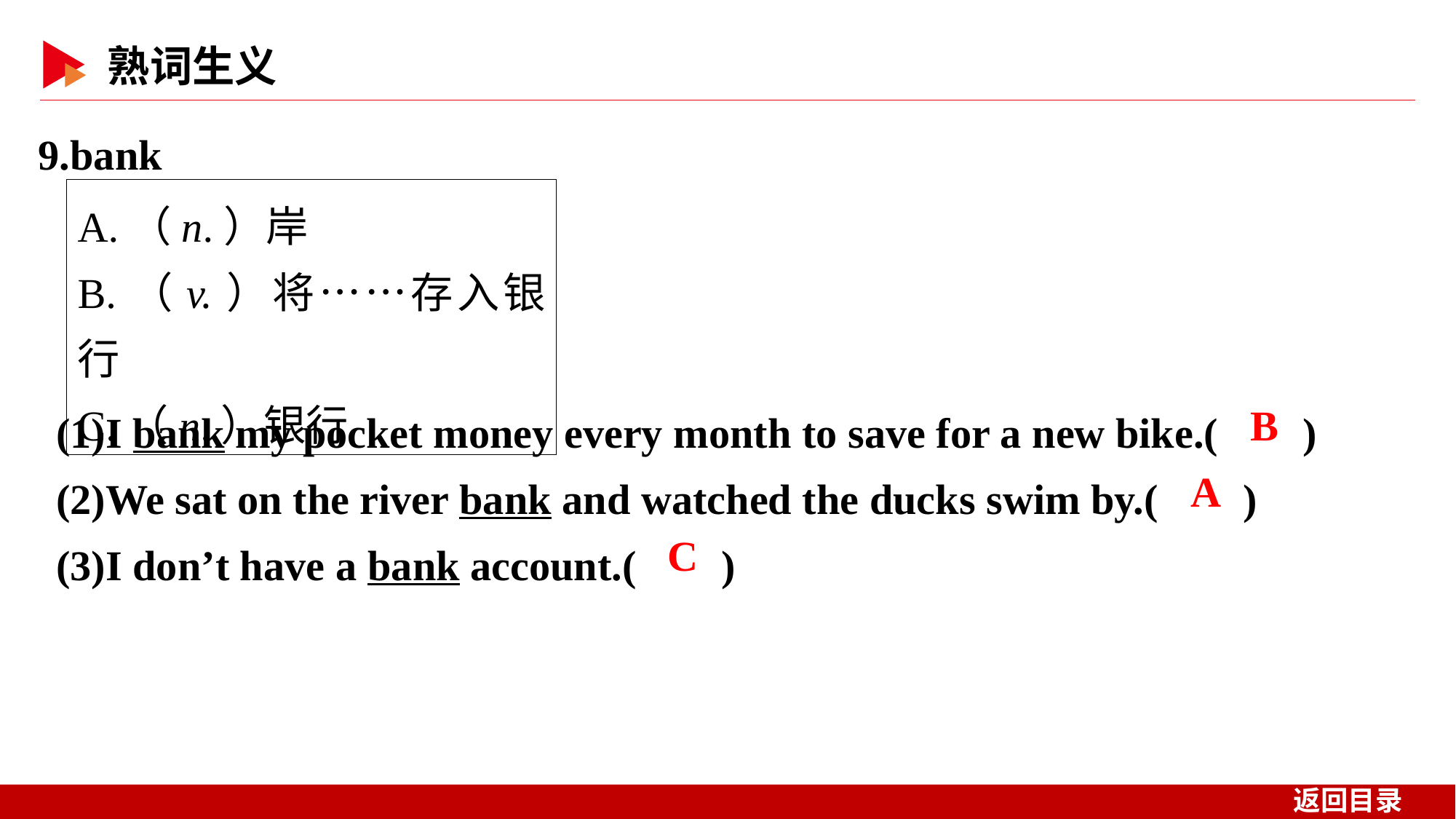

9.bank
A.（n.）岸
B.（v.）将……存入银行
C.（n.）银行
(1)I bank my pocket money every month to save for a new bike.(        )
(2)We sat on the river bank and watched the ducks swim by.(        )
(3)I don’t have a bank account.(        )
   B
   A
   C